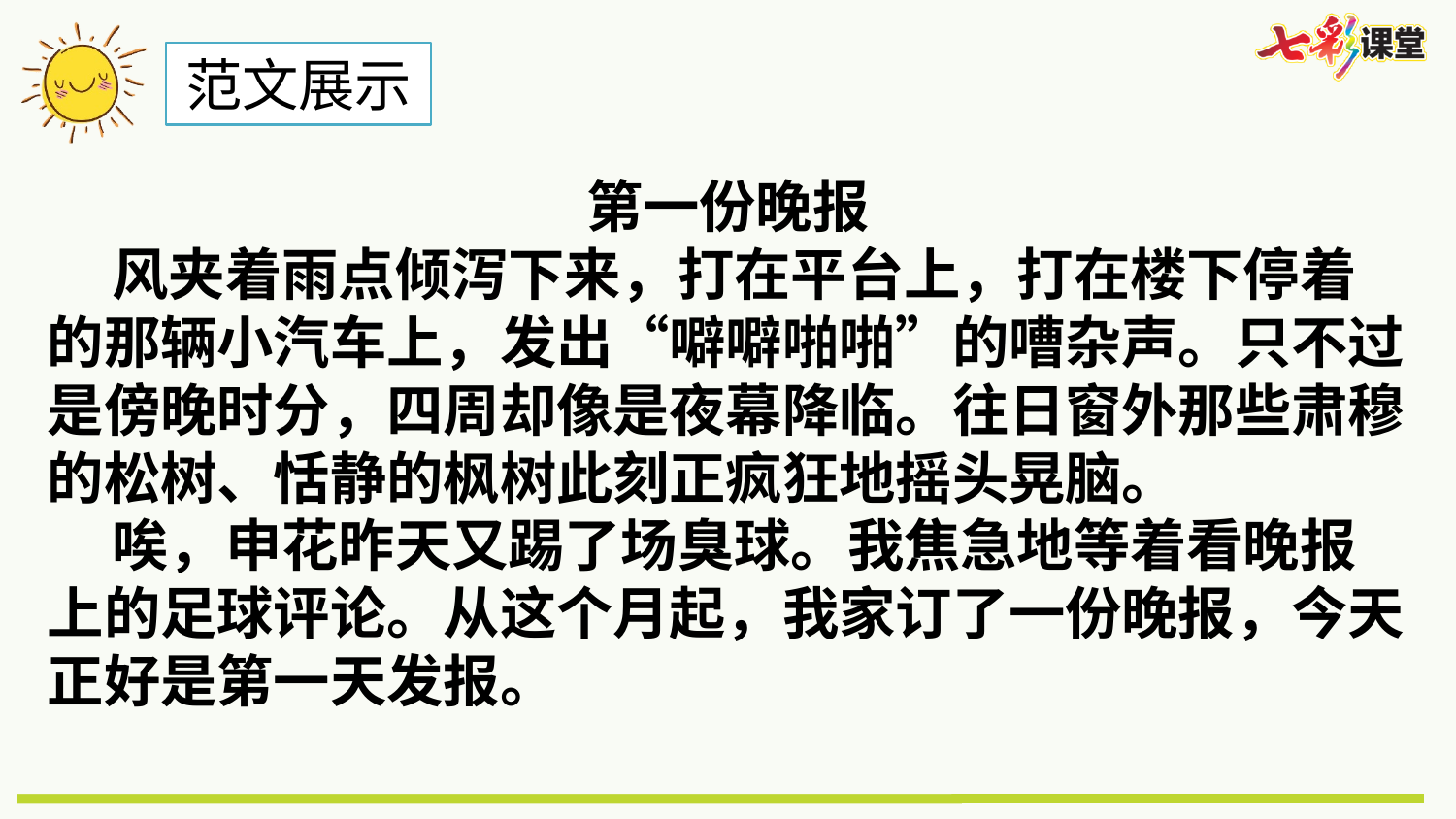

范文展示
第一份晚报
    风夹着雨点倾泻下来，打在平台上，打在楼下停着的那辆小汽车上，发出“噼噼啪啪”的嘈杂声。只不过是傍晚时分，四周却像是夜幕降临。往日窗外那些肃穆的松树、恬静的枫树此刻正疯狂地摇头晃脑。
    唉，申花昨天又踢了场臭球。我焦急地等着看晚报上的足球评论。从这个月起，我家订了一份晚报，今天正好是第一天发报。